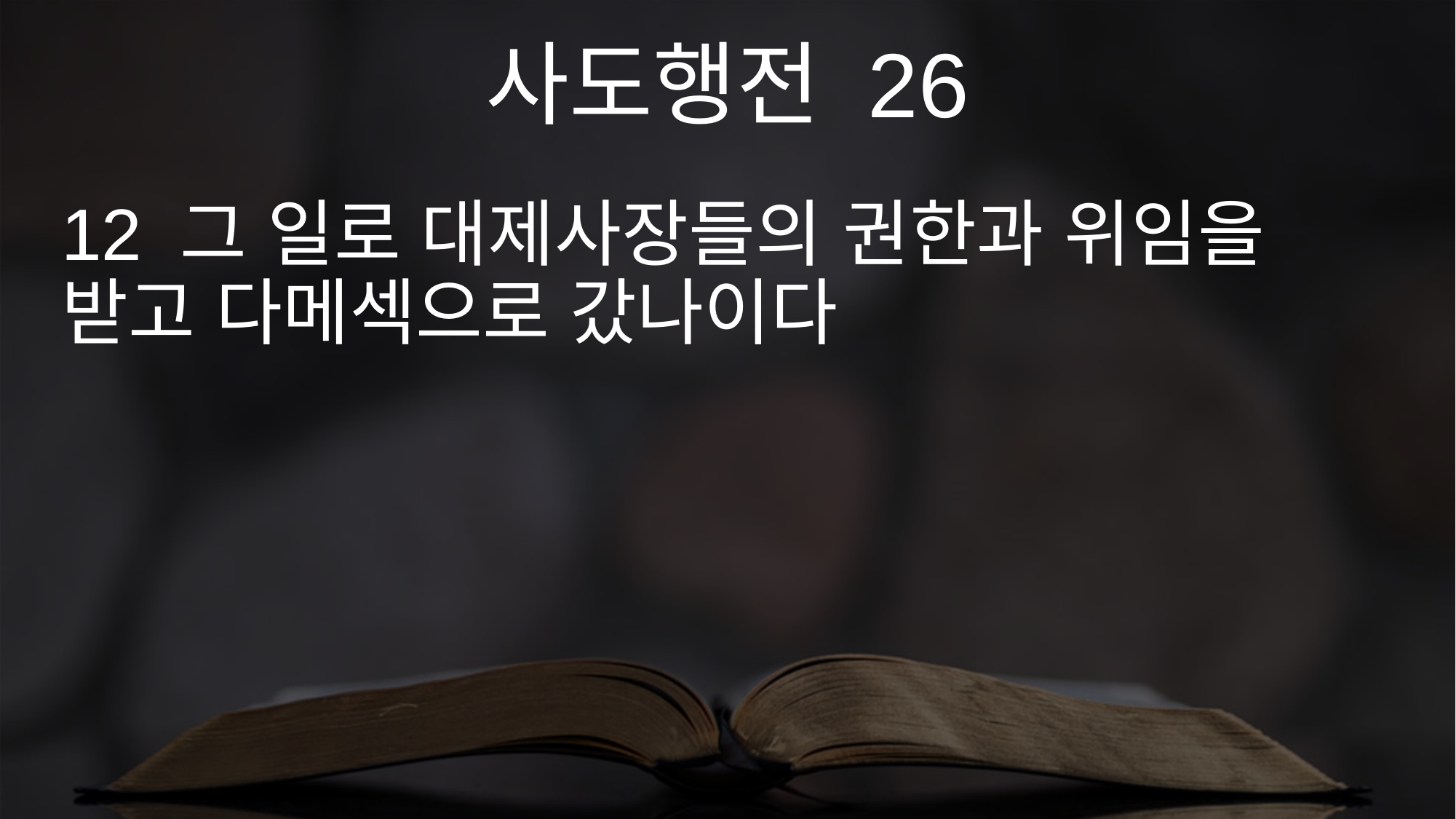

사도행전 26
12 그 일로 대제사장들의 권한과 위임을 받고 다메섹으로 갔나이다